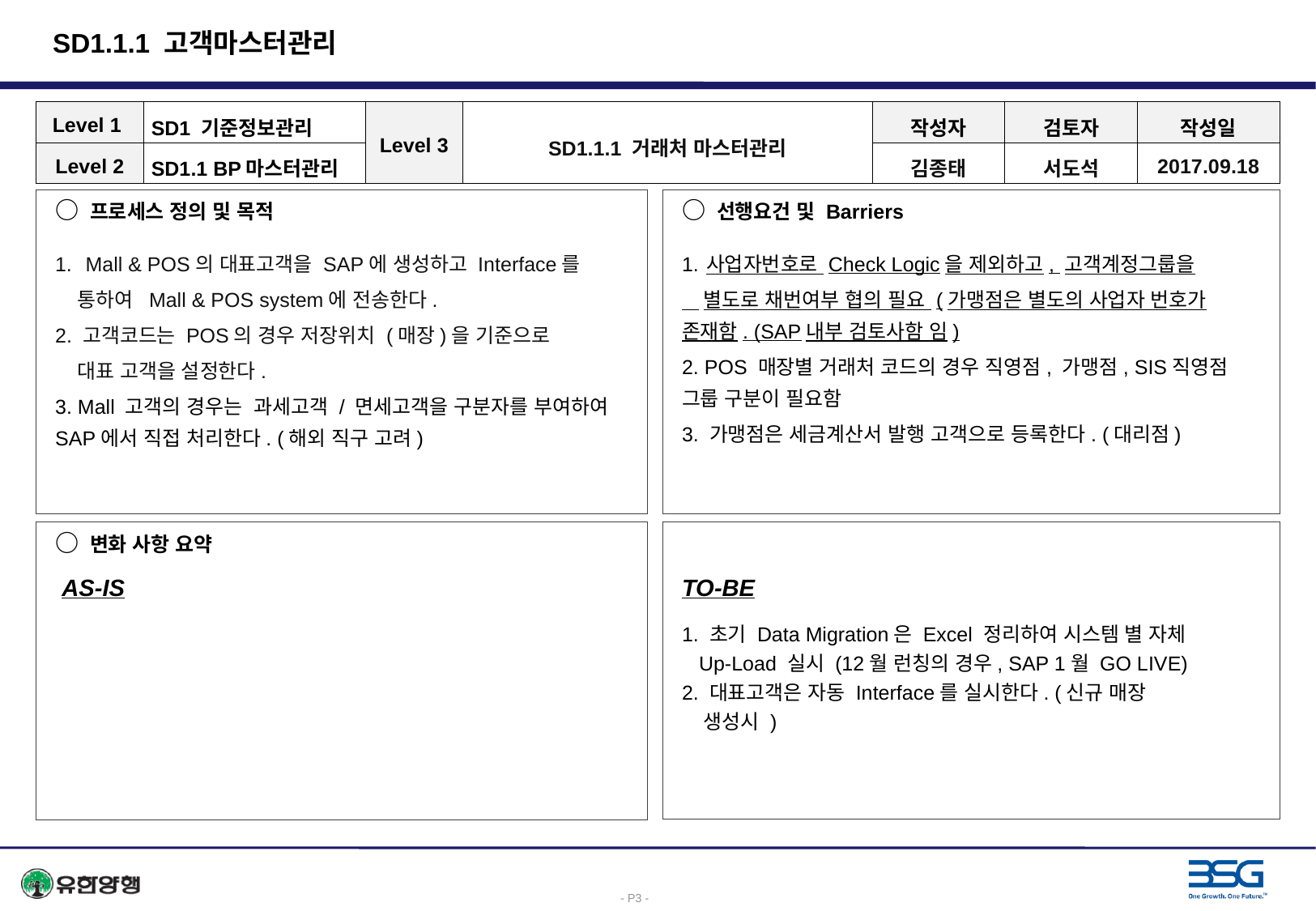

# SD1.1.1 고객마스터관리
| Level 1 | SD1 기준정보관리 | Level 3 | SD1.1.1 거래처 마스터관리 | 작성자 | 검토자 | 작성일 |
| --- | --- | --- | --- | --- | --- | --- |
| Level 2 | SD1.1 BP마스터관리 |  |  | 김종태 | 서도석 | 2017.09.18 |
○ 프로세스 정의 및 목적

Mall & POS의 대표고객을 SAP에 생성하고 Interface를
   통하여  Mall & POS system에 전송한다.
2. 고객코드는 POS의 경우 저장위치 (매장)을 기준으로
   대표 고객을 설정한다.
3. Mall 고객의 경우는  과세고객 / 면세고객을 구분자를 부여하여 SAP에서 직접 처리한다. (해외 직구 고려)
○ 선행요건 및 Barriers

사업자번호로 Check Logic을 제외하고, 고객계정그룹을
   별도로 채번여부 협의 필요 (가맹점은 별도의 사업자 번호가 존재함. (SAP내부 검토사함 임)
2. POS 매장별 거래처 코드의 경우 직영점, 가맹점, SIS직영점 그룹 구분이 필요함
3. 가맹점은 세금계산서 발행 고객으로 등록한다. (대리점)
○ 변화 사항 요약

 AS-IS

TO-BE

1. 초기 Data Migration은 Excel 정리하여 시스템 별 자체
   Up-Load 실시 (12월 런칭의 경우, SAP 1월 GO LIVE)
2. 대표고객은 자동 Interface를 실시한다. (신규 매장
   생성시 )